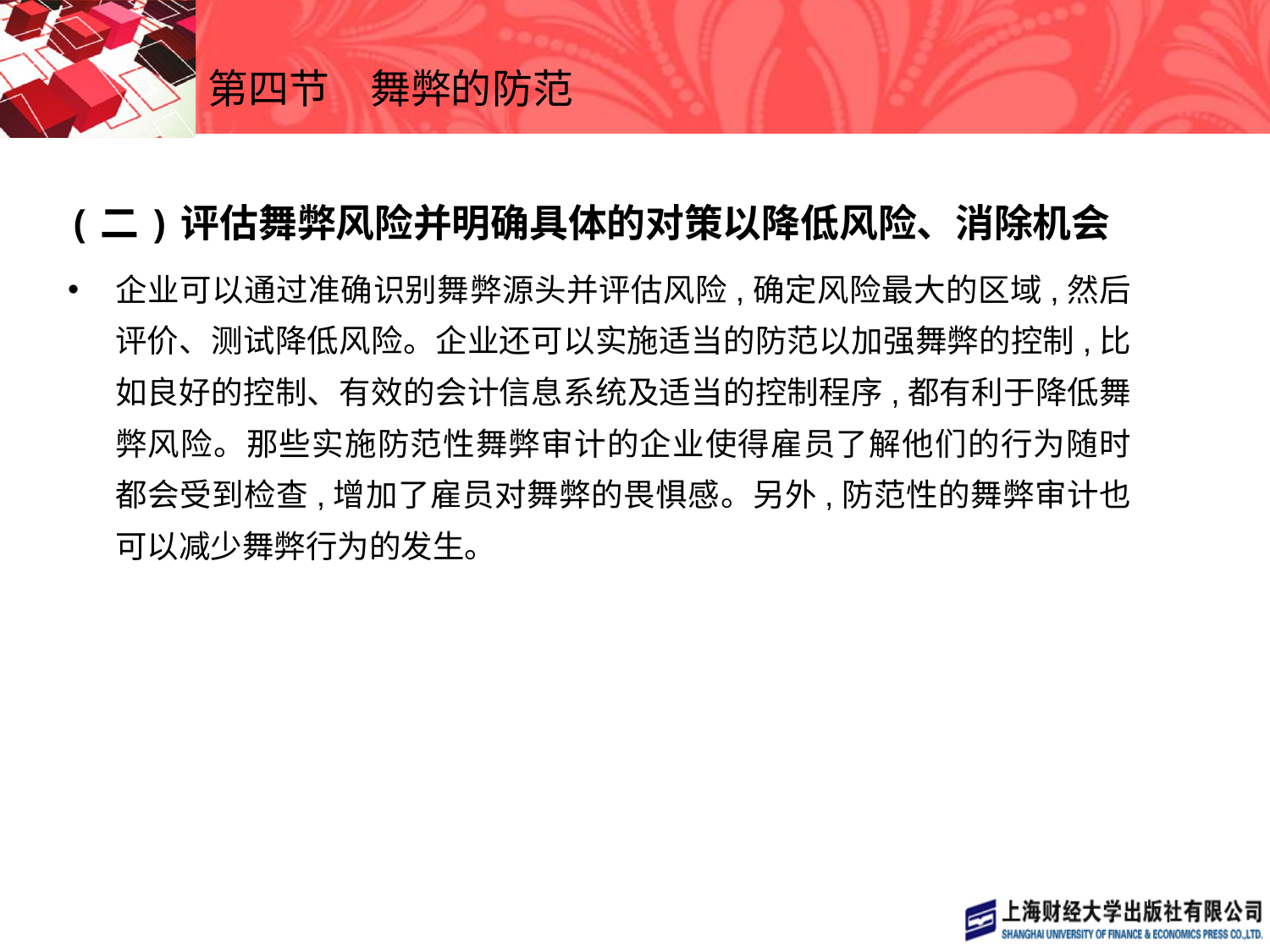

# 第四节　舞弊的防范
(二)评估舞弊风险并明确具体的对策以降低风险、消除机会
企业可以通过准确识别舞弊源头并评估风险,确定风险最大的区域,然后评价、测试降低风险。企业还可以实施适当的防范以加强舞弊的控制,比如良好的控制、有效的会计信息系统及适当的控制程序,都有利于降低舞弊风险。那些实施防范性舞弊审计的企业使得雇员了解他们的行为随时都会受到检查,增加了雇员对舞弊的畏惧感。另外,防范性的舞弊审计也可以减少舞弊行为的发生。